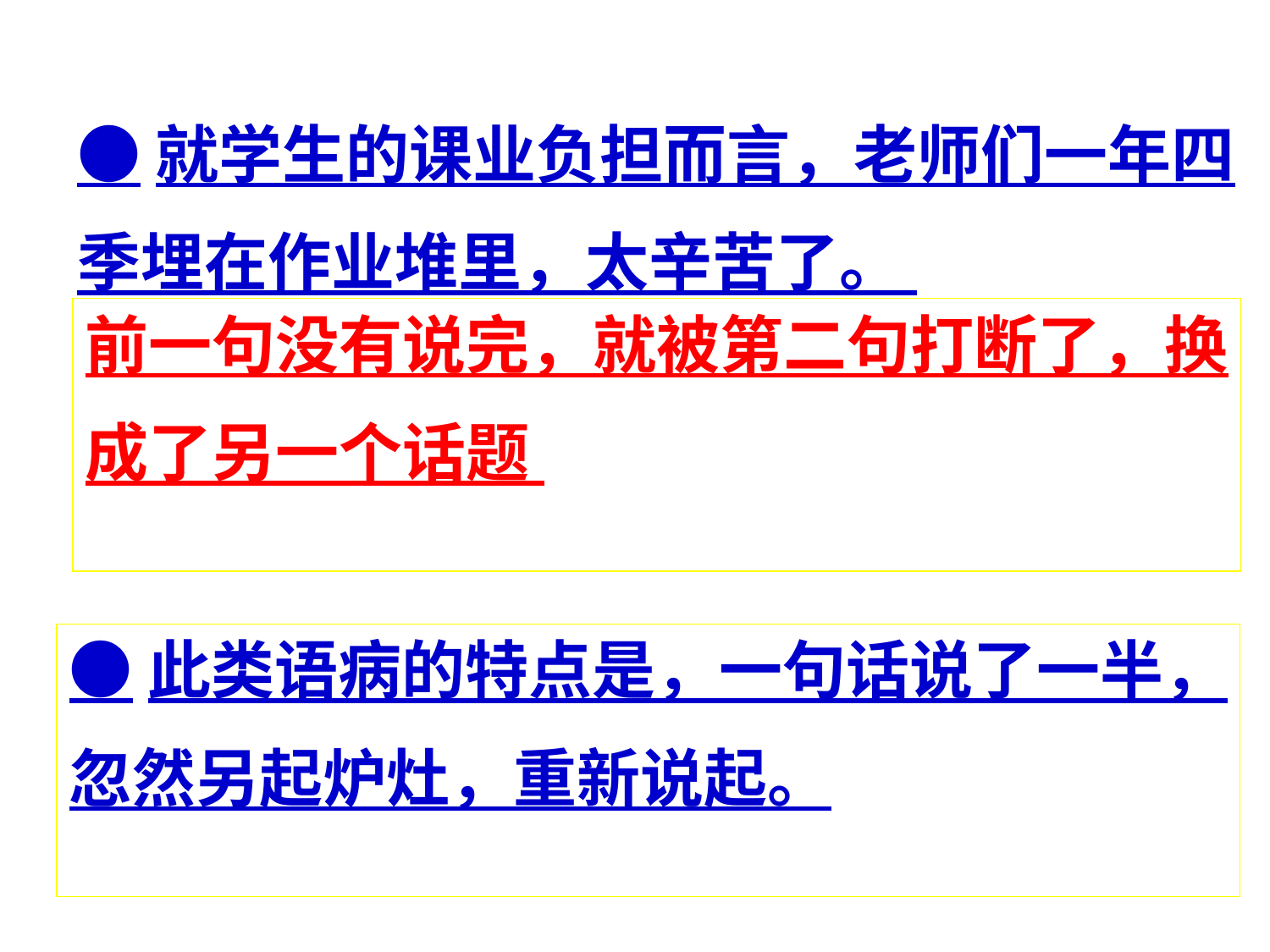

●就学生的课业负担而言，老师们一年四
季埋在作业堆里，太辛苦了。

前一句没有说完，就被第二句打断了，换
成了另一个话题

●此类语病的特点是，一句话说了一半，
忽然另起炉灶，重新说起。